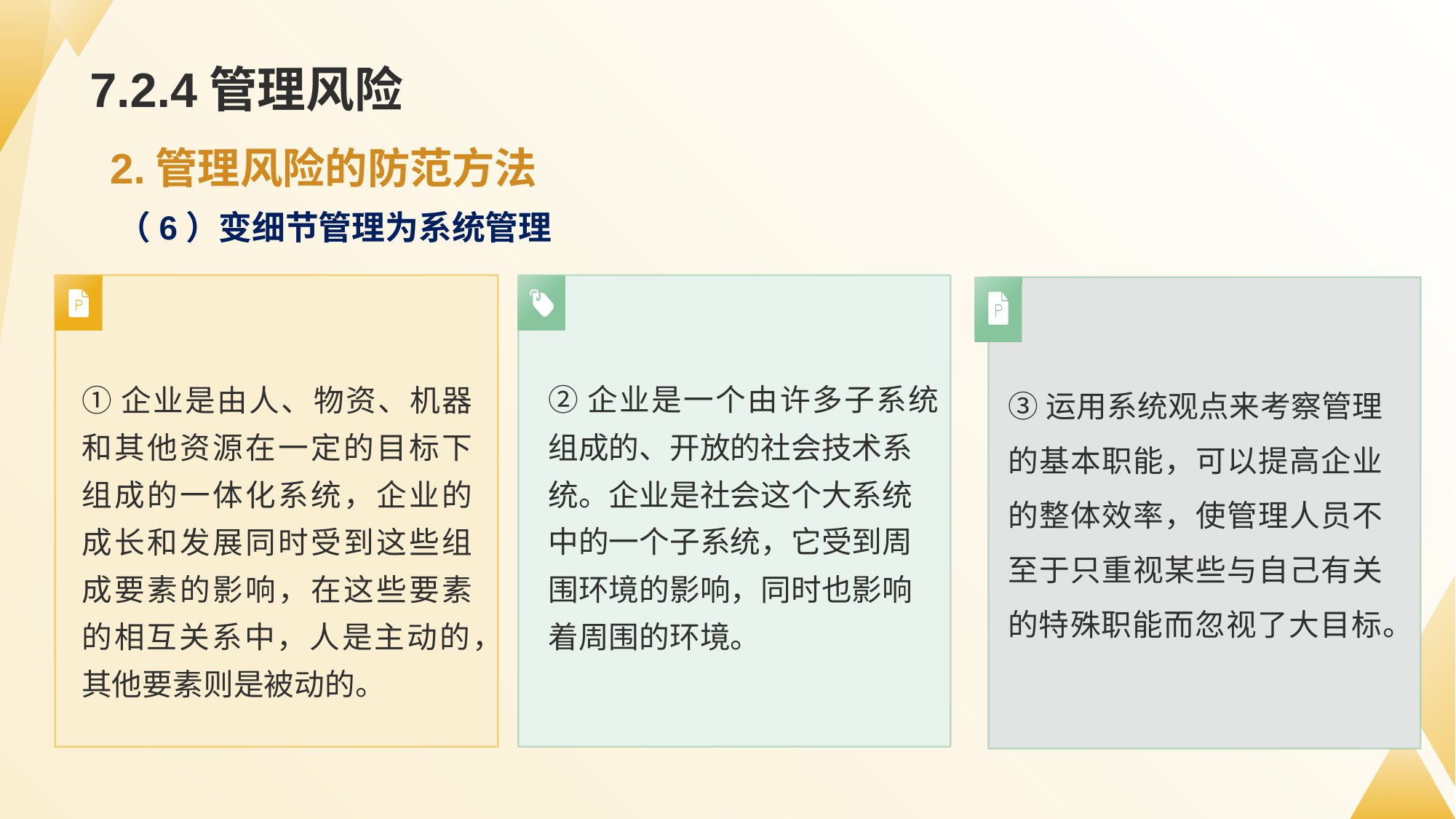

# 7.2.4管理风险
2.管理风险的防范方法
（6）变细节管理为系统管理

②企业是一个由许多子系统组成的、开放的社会技术系统。企业是社会这个大系统中的一个子系统，它受到周围环境的影响，同时也影响着周围的环境。
①企业是由人、物资、机器和其他资源在一定的目标下组成的一体化系统，企业的成长和发展同时受到这些组成要素的影响，在这些要素的相互关系中，人是主动的，其他要素则是被动的。

③运用系统观点来考察管理的基本职能，可以提高企业的整体效率，使管理人员不至于只重视某些与自己有关的特殊职能而忽视了大目标。